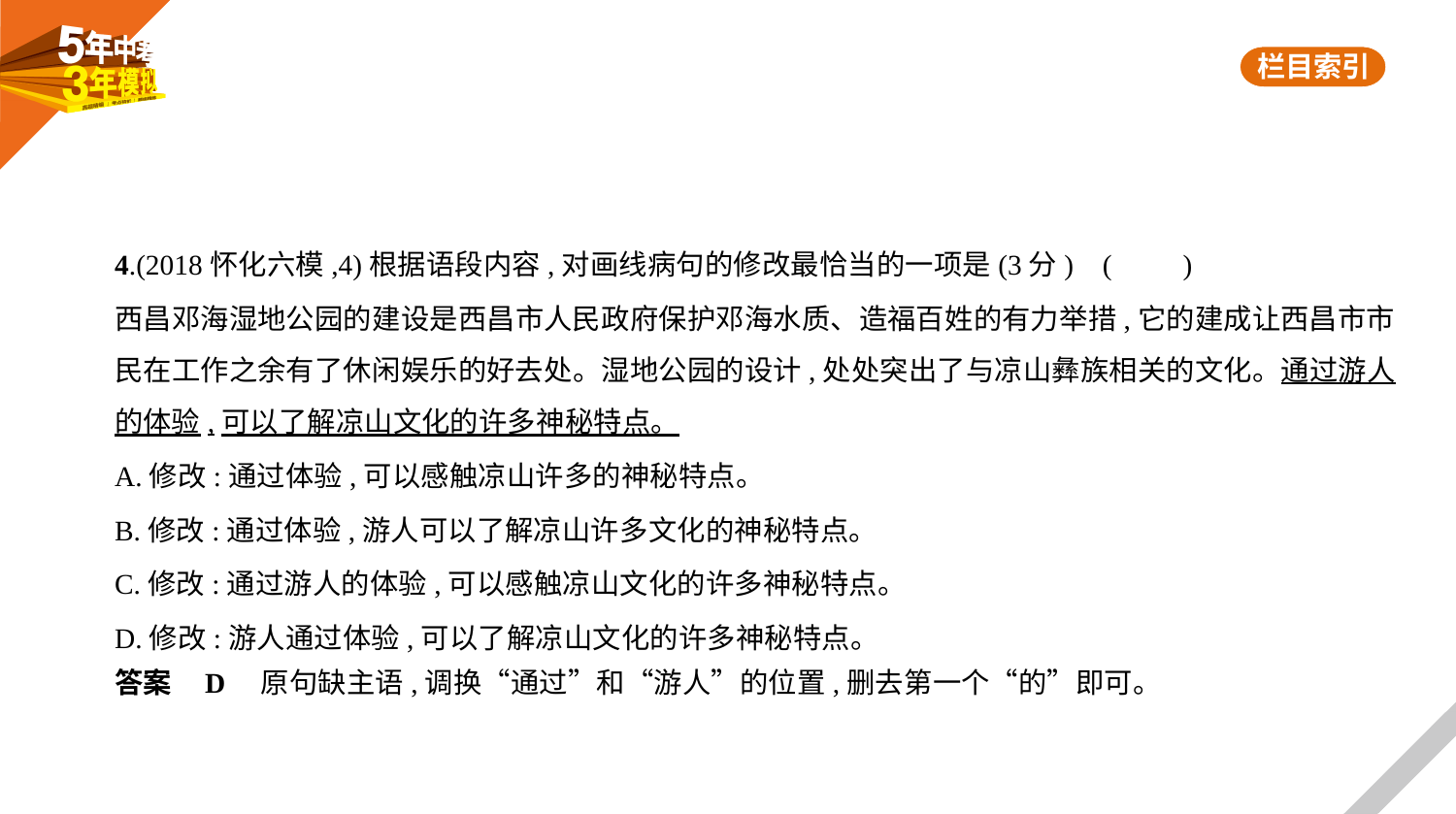

4.(2018怀化六模,4)根据语段内容,对画线病句的修改最恰当的一项是(3分) (　　)
西昌邓海湿地公园的建设是西昌市人民政府保护邓海水质、造福百姓的有力举措,它的建成让西昌市市
民在工作之余有了休闲娱乐的好去处。湿地公园的设计,处处突出了与凉山彝族相关的文化。通过游人
的体验,可以了解凉山文化的许多神秘特点。
A.修改:通过体验,可以感触凉山许多的神秘特点。
B.修改:通过体验,游人可以了解凉山许多文化的神秘特点。
C.修改:通过游人的体验,可以感触凉山文化的许多神秘特点。
D.修改:游人通过体验,可以了解凉山文化的许多神秘特点。
答案    D　原句缺主语,调换“通过”和“游人”的位置,删去第一个“的”即可。